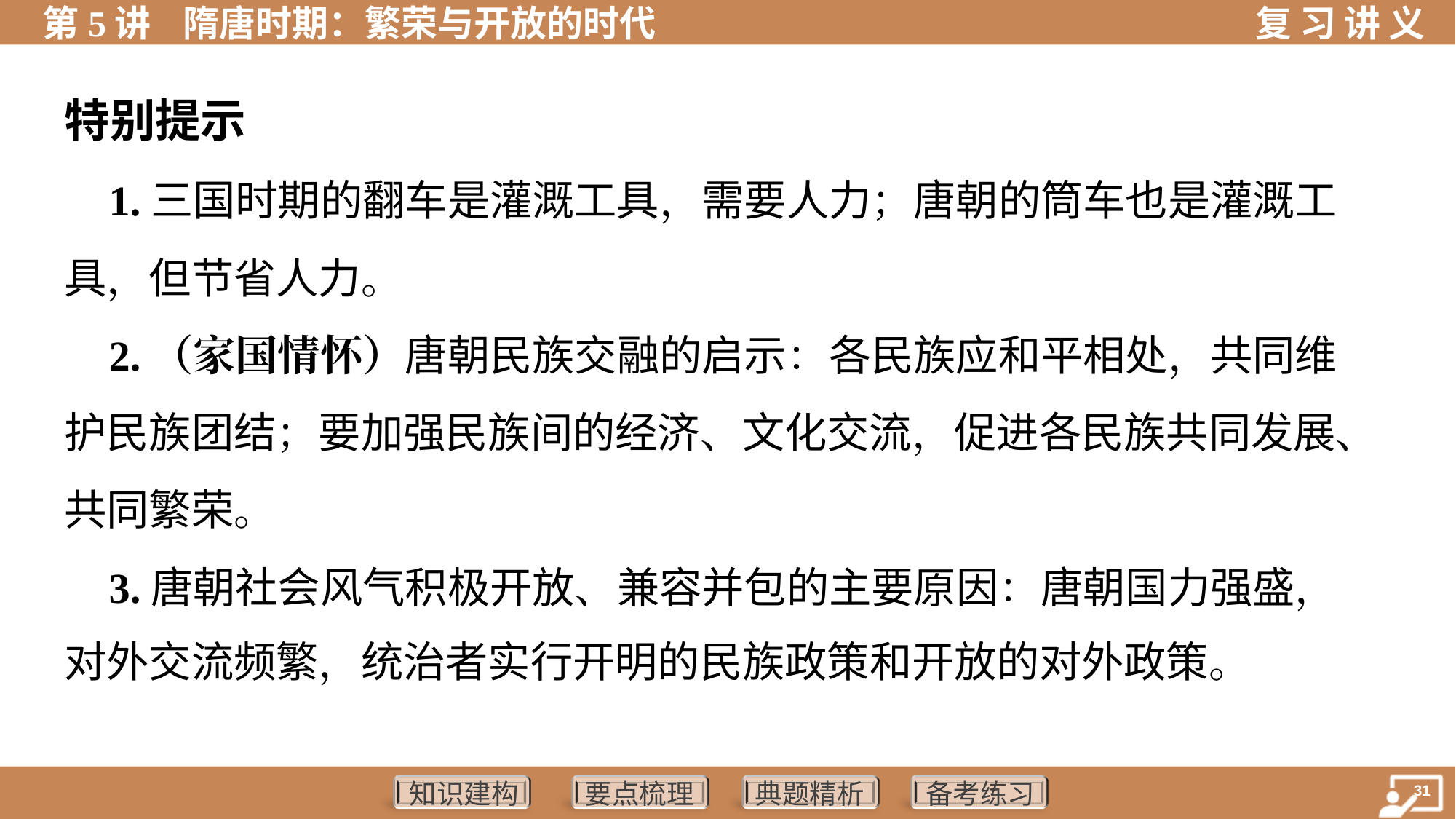

特别提示
    1.三国时期的翻车是灌溉工具，需要人力；唐朝的筒车也是灌溉工
具，但节省人力。
    2.（家国情怀）唐朝民族交融的启示：各民族应和平相处，共同维
护民族团结；要加强民族间的经济、文化交流，促进各民族共同发展、
共同繁荣。
    3.唐朝社会风气积极开放、兼容并包的主要原因：唐朝国力强盛，
对外交流频繁，统治者实行开明的民族政策和开放的对外政策。